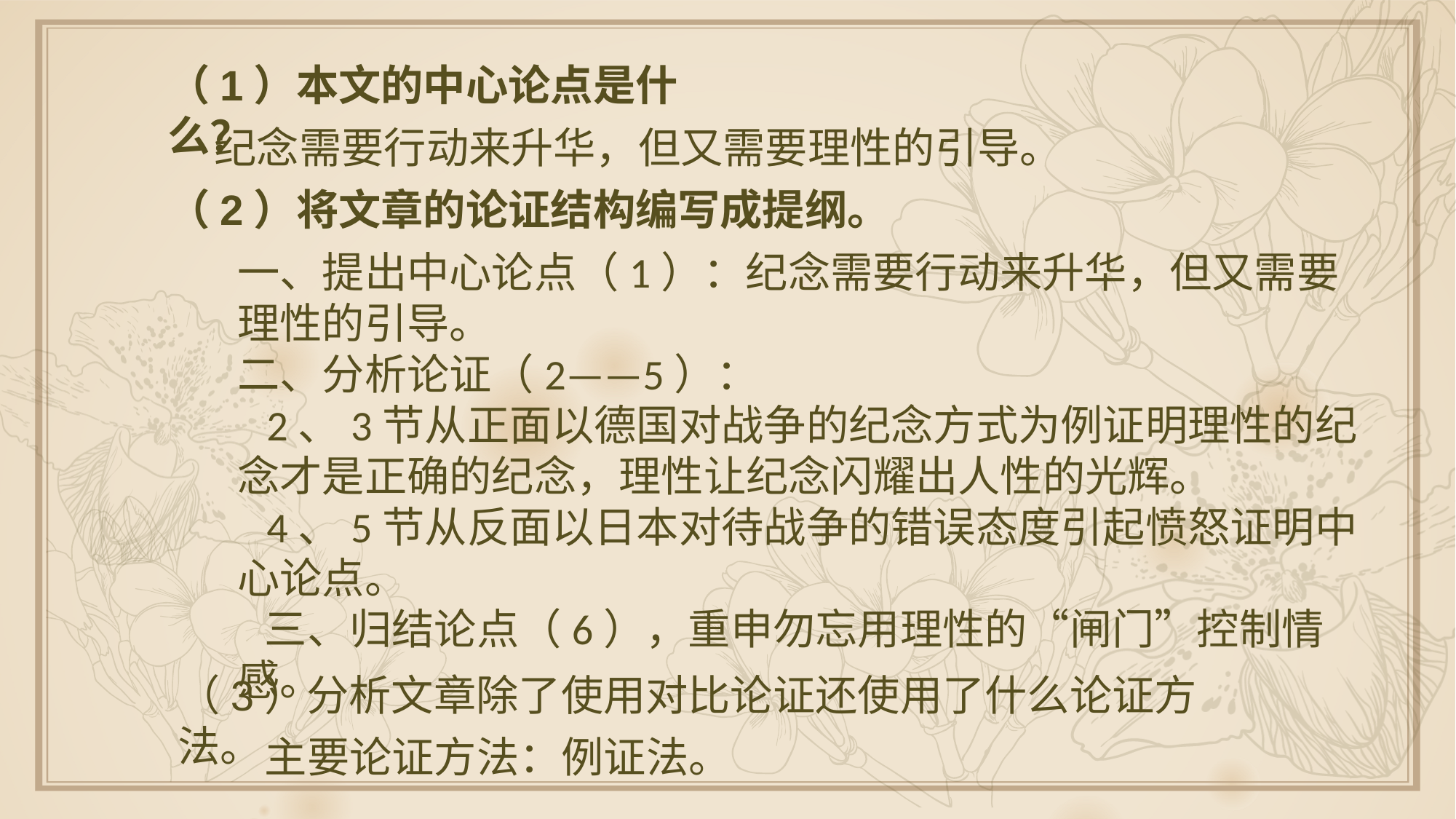

（1）本文的中心论点是什么？
纪念需要行动来升华，但又需要理性的引导。
（2）将文章的论证结构编写成提纲。
一、提出中心论点（1）：纪念需要行动来升华，但又需要理性的引导。二、分析论证（2——5）：   2、3节从正面以德国对战争的纪念方式为例证明理性的纪念才是正确的纪念，理性让纪念闪耀出人性的光辉。    4、5节从反面以日本对待战争的错误态度引起愤怒证明中心论点。三、归结论点（6），重申勿忘用理性的“闸门”控制情感。
（3）分析文章除了使用对比论证还使用了什么论证方法。
主要论证方法：例证法。